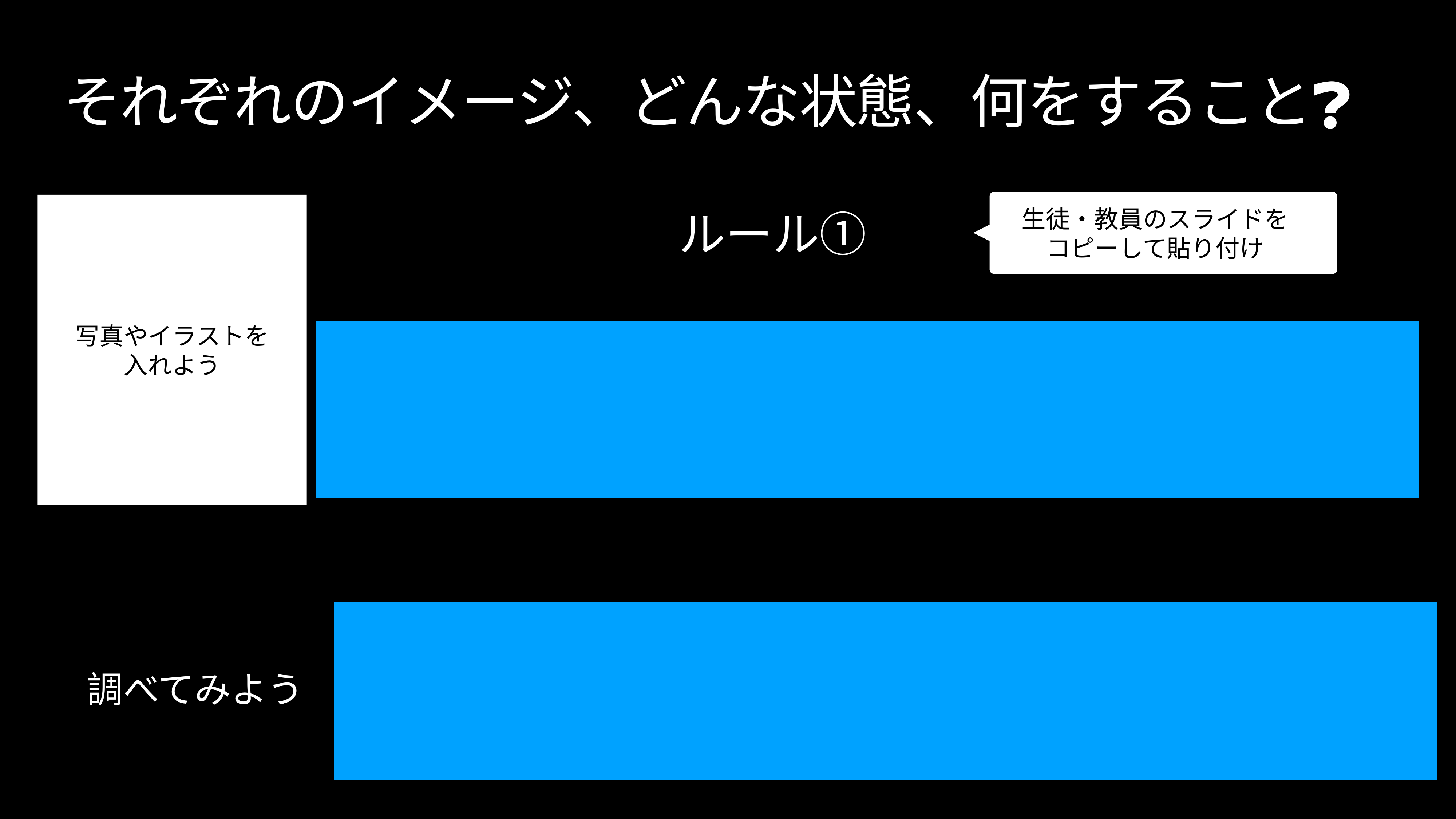

# それぞれのイメージ、どんな状態、何をすること❓
生徒・教員のスライドを
コピーして貼り付け
写真やイラストを
入れよう
ルール①

調べてみよう